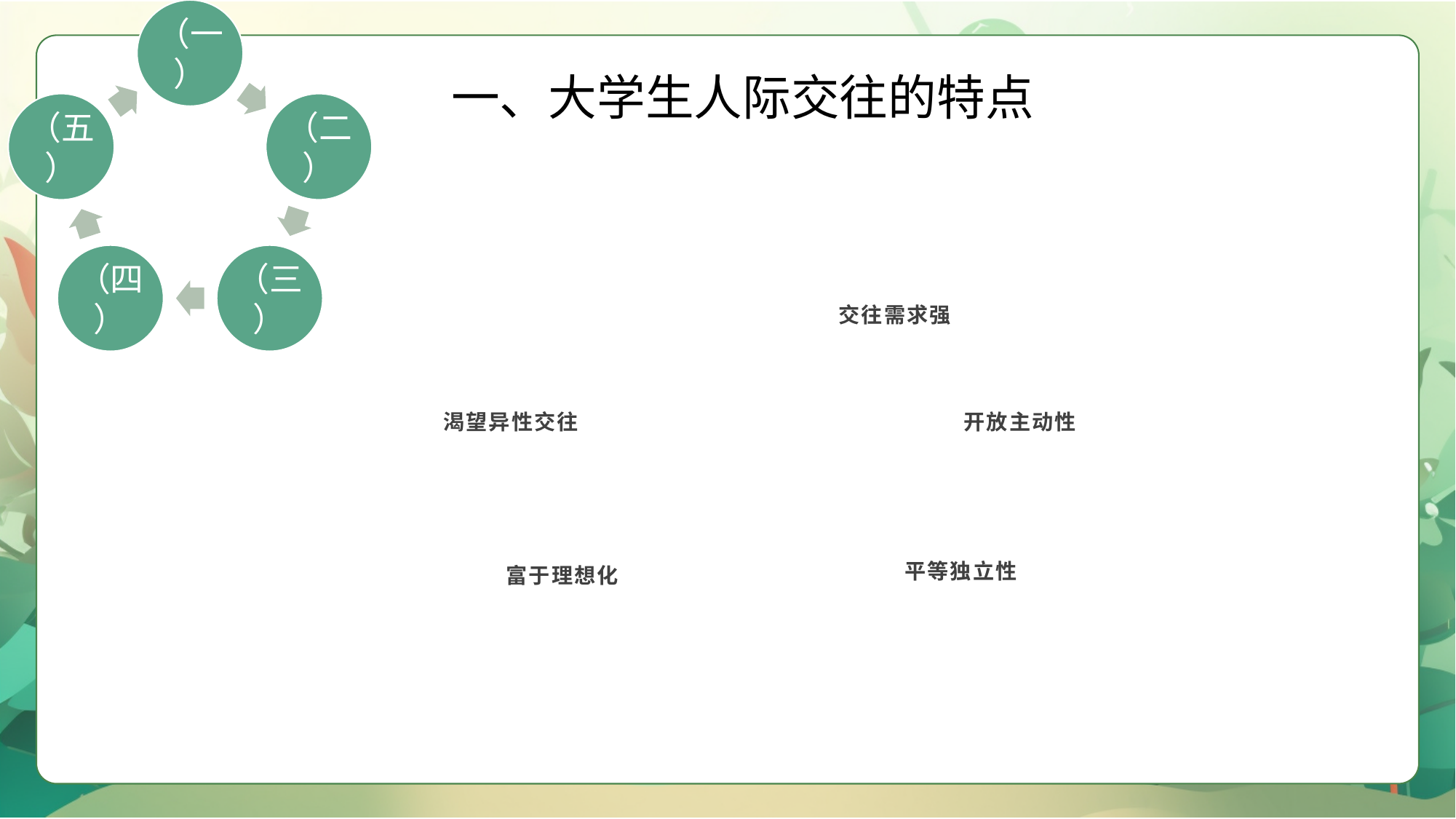

一、大学生人际交往的特点
（一）

（二）

（三）

（四）

（五）

交往需求强
渴望异性交往
开放主动性
平等独立性
富于理想化